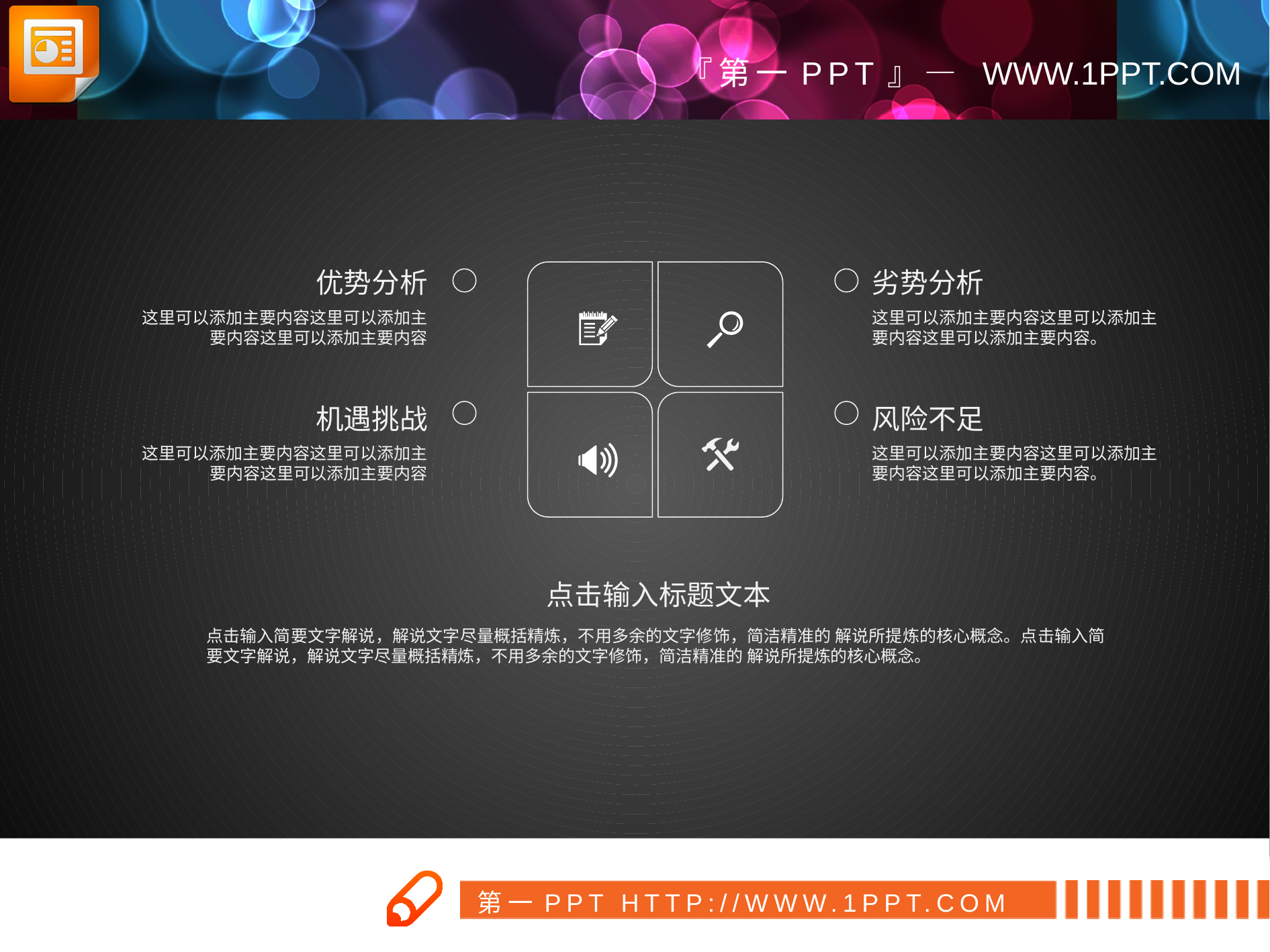

优势分析
这里可以添加主要内容这里可以添加主要内容这里可以添加主要内容
劣势分析
这里可以添加主要内容这里可以添加主要内容这里可以添加主要内容。

机遇挑战
这里可以添加主要内容这里可以添加主要内容这里可以添加主要内容
风险不足
这里可以添加主要内容这里可以添加主要内容这里可以添加主要内容。

点击输入标题文本
点击输入简要文字解说，解说文字尽量概括精炼，不用多余的文字修饰，简洁精准的 解说所提炼的核心概念。点击输入简要文字解说，解说文字尽量概括精炼，不用多余的文字修饰，简洁精准的 解说所提炼的核心概念。